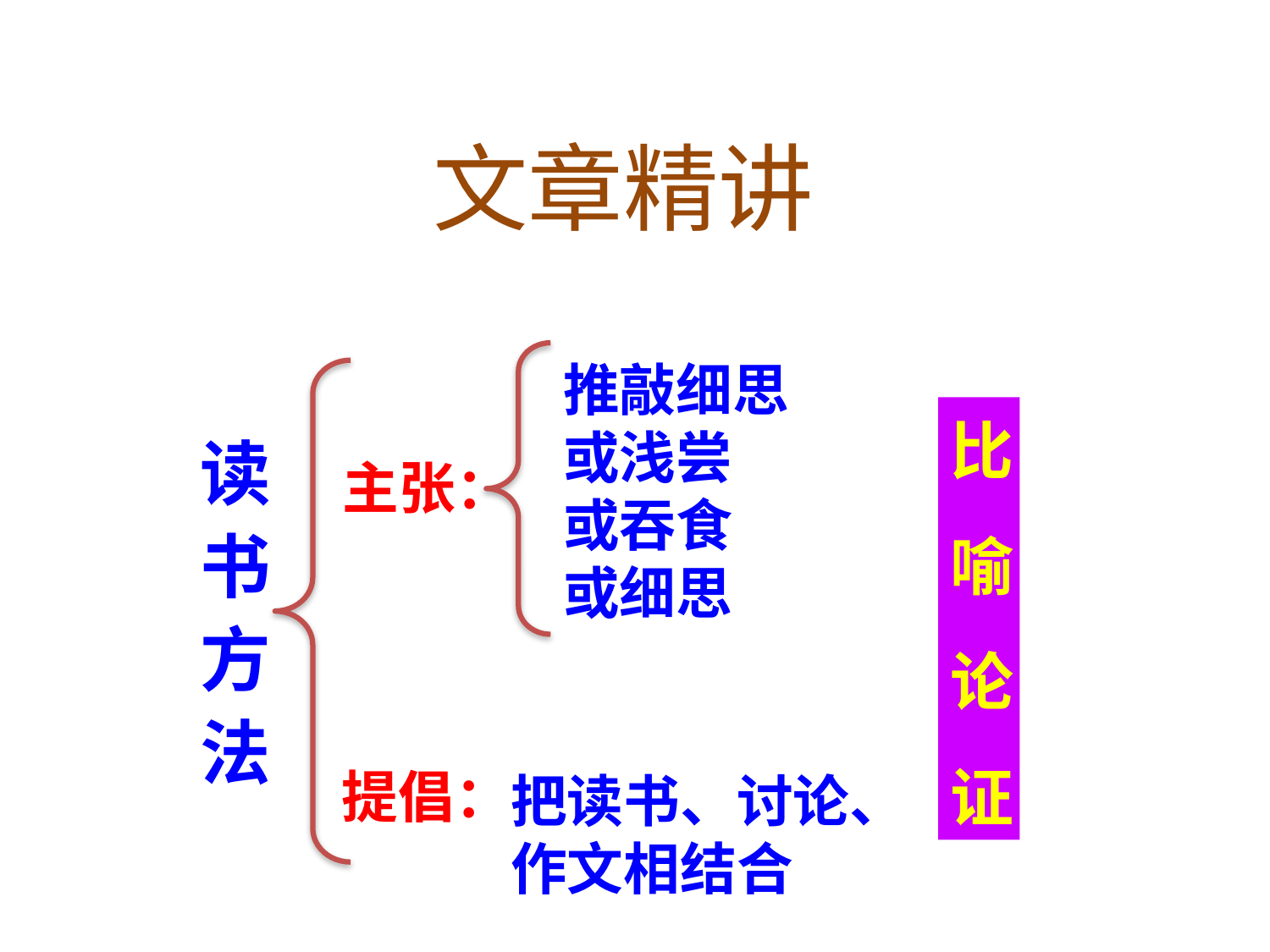

❷要讲究读书的方法
文章精讲

推敲细思
或浅尝
或吞食
或细思

比
喻
论
证
读书方法
主张：
把读书、讨论、作文相结合
提倡：